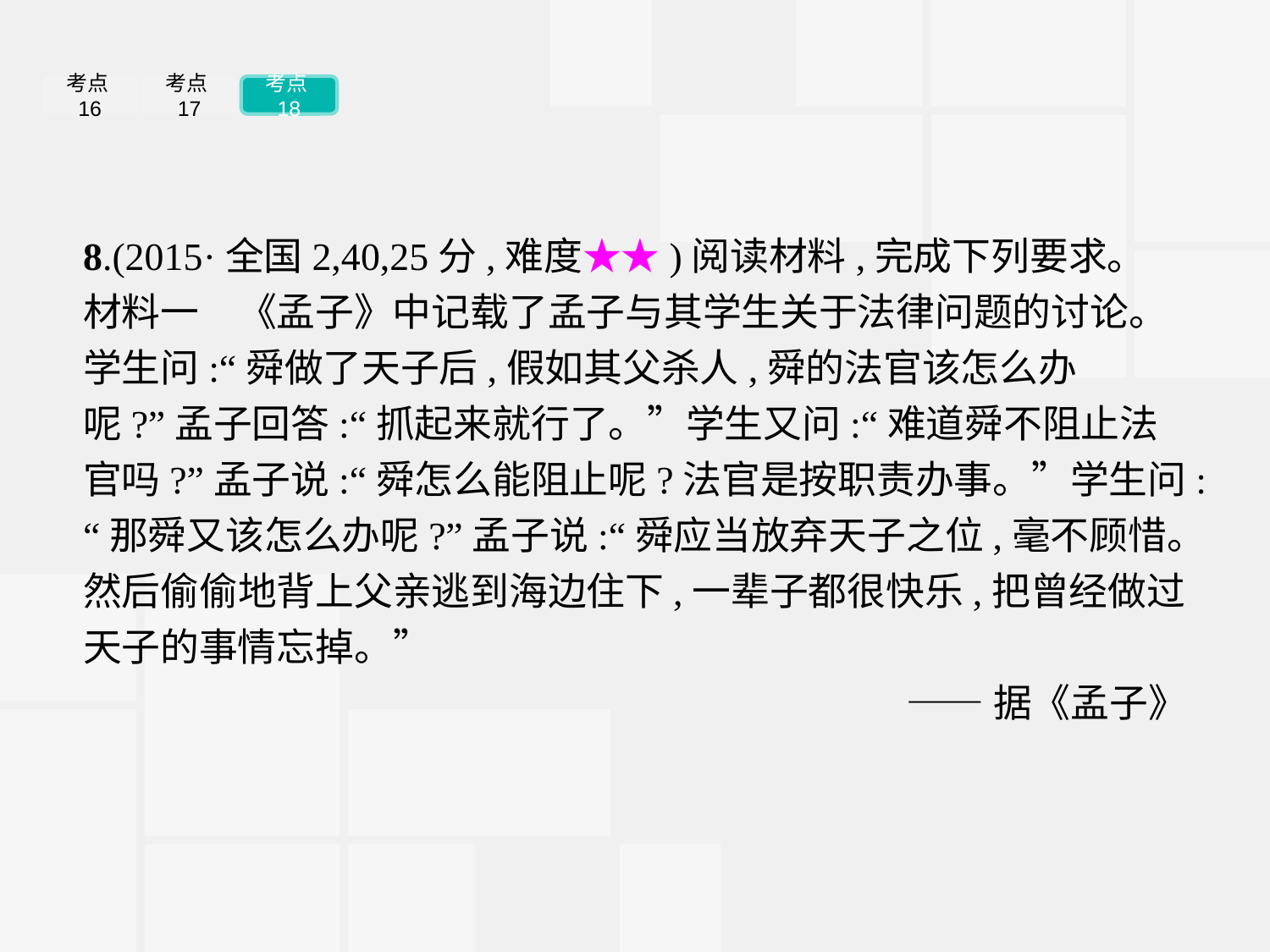

考点16
考点17
考点18
8.(2015·全国2,40,25分,难度★★)阅读材料,完成下列要求。
材料一　《孟子》中记载了孟子与其学生关于法律问题的讨论。学生问:“舜做了天子后,假如其父杀人,舜的法官该怎么办呢?”孟子回答:“抓起来就行了。”学生又问:“难道舜不阻止法官吗?”孟子说:“舜怎么能阻止呢?法官是按职责办事。”学生问:“那舜又该怎么办呢?”孟子说:“舜应当放弃天子之位,毫不顾惜。然后偷偷地背上父亲逃到海边住下,一辈子都很快乐,把曾经做过天子的事情忘掉。”
——据《孟子》